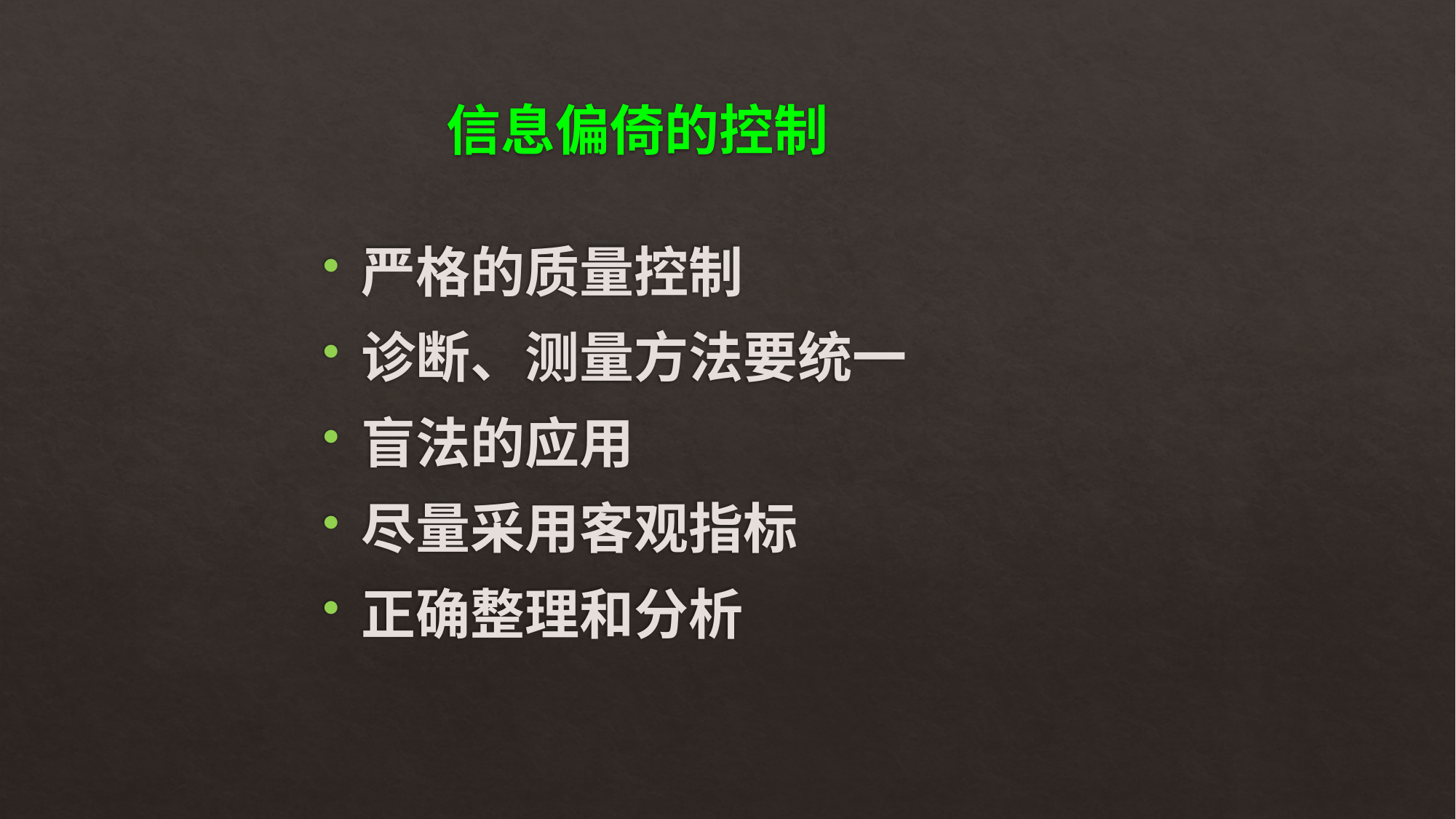

# 信息偏倚的控制
严格的质量控制
诊断、测量方法要统一
盲法的应用
尽量采用客观指标
正确整理和分析